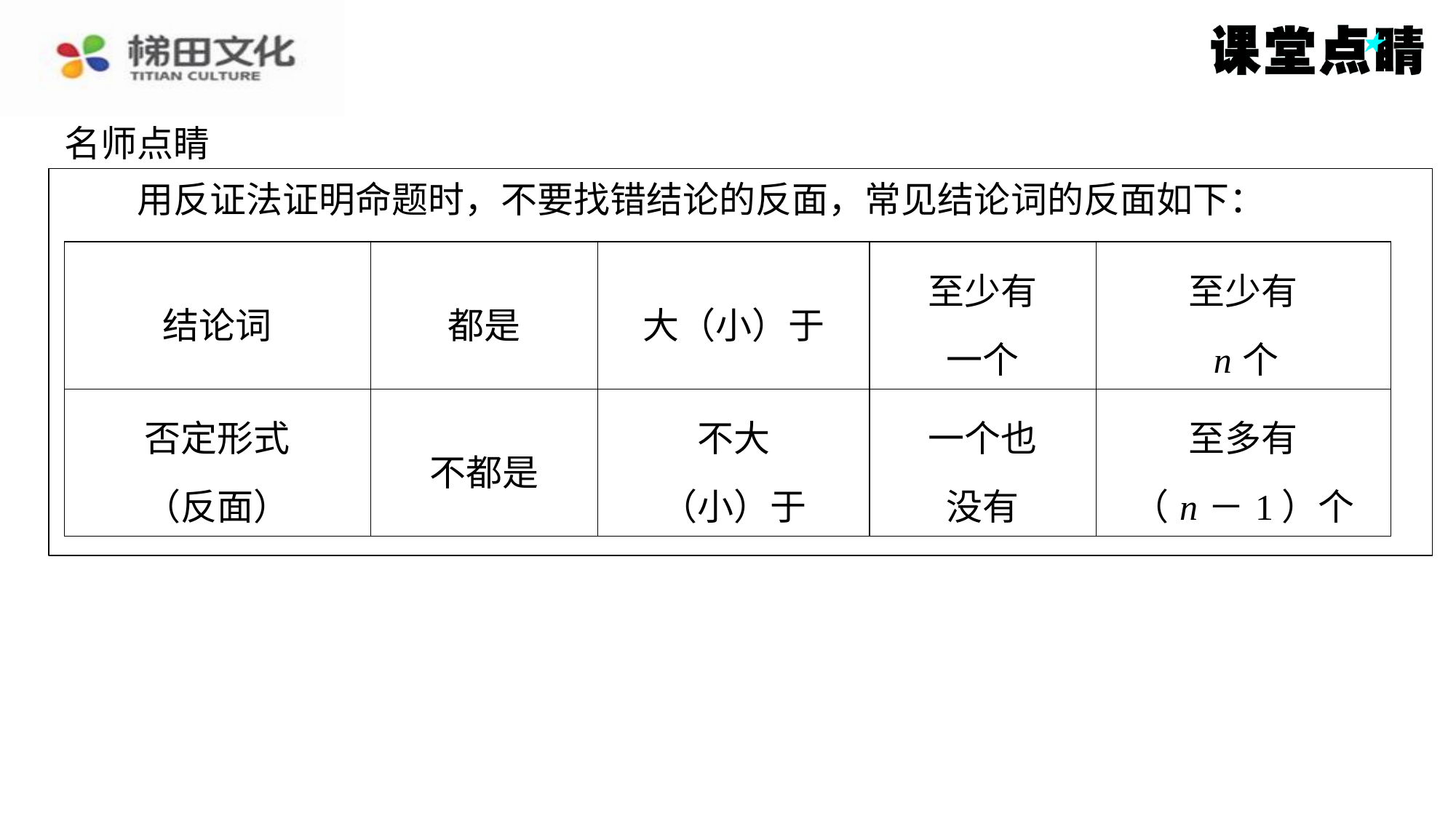

名师点睛
　　用反证法证明命题时，不要找错结论的反面，常见结论词的反面如下：

| 结论词 | 都是 | 大（小）于 | 至少有 一个 | 至少有 n 个 |
| --- | --- | --- | --- | --- |
| 否定形式 （反面） | 不都是 | 不大 （小）于 | 一个也 没有 | 至多有 （ n －1）个 |